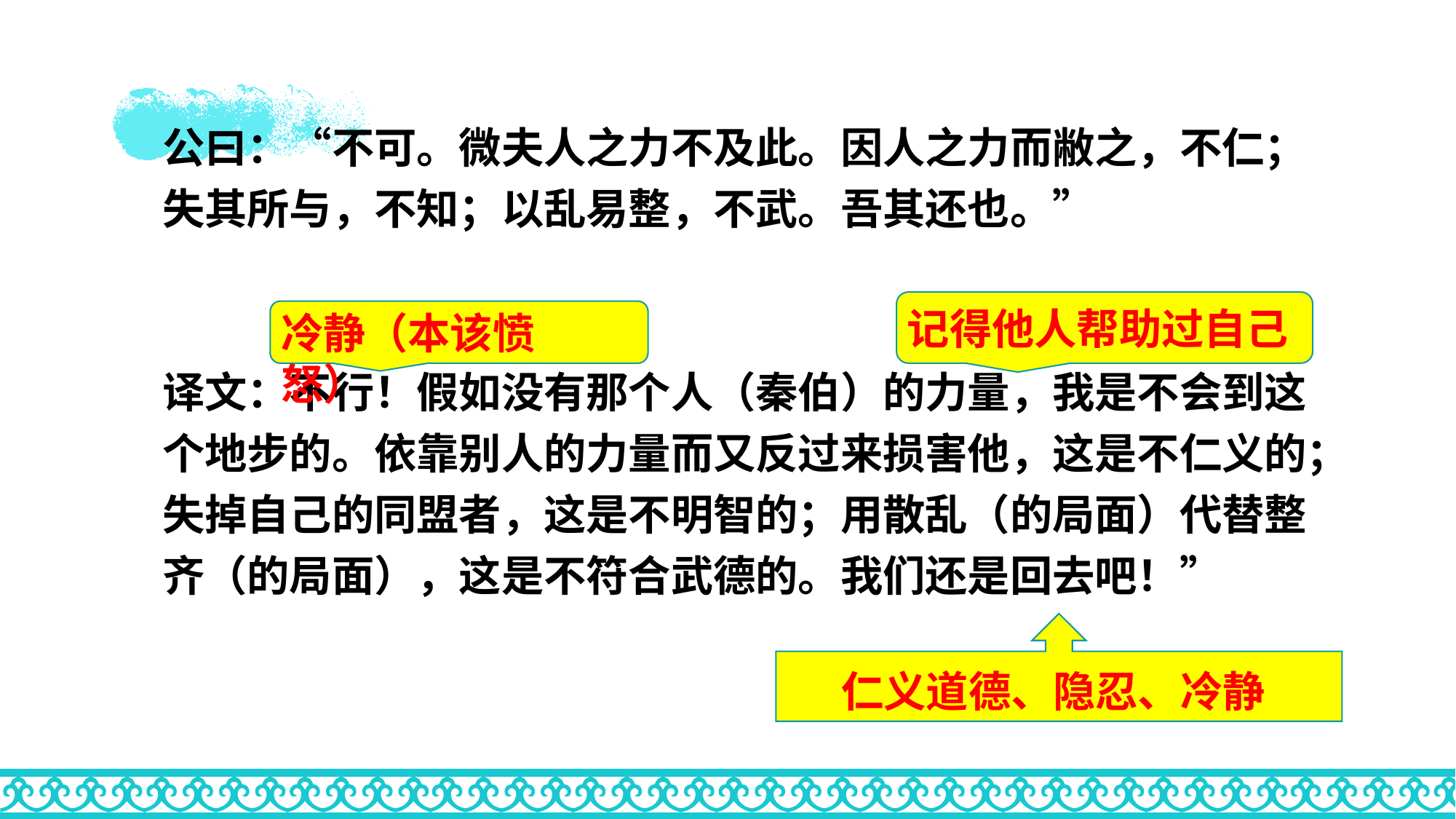

公曰：“不可。微夫人之力不及此。因人之力而敝之，不仁；失其所与，不知；以乱易整，不武。吾其还也。”

译文：不行！假如没有那个人（秦伯）的力量，我是不会到这个地步的。依靠别人的力量而又反过来损害他，这是不仁义的；失掉自己的同盟者，这是不明智的；用散乱（的局面）代替整齐（的局面），这是不符合武德的。我们还是回去吧！”

记得他人帮助过自己

冷静（本该愤怒）

仁义道德、隐忍、冷静